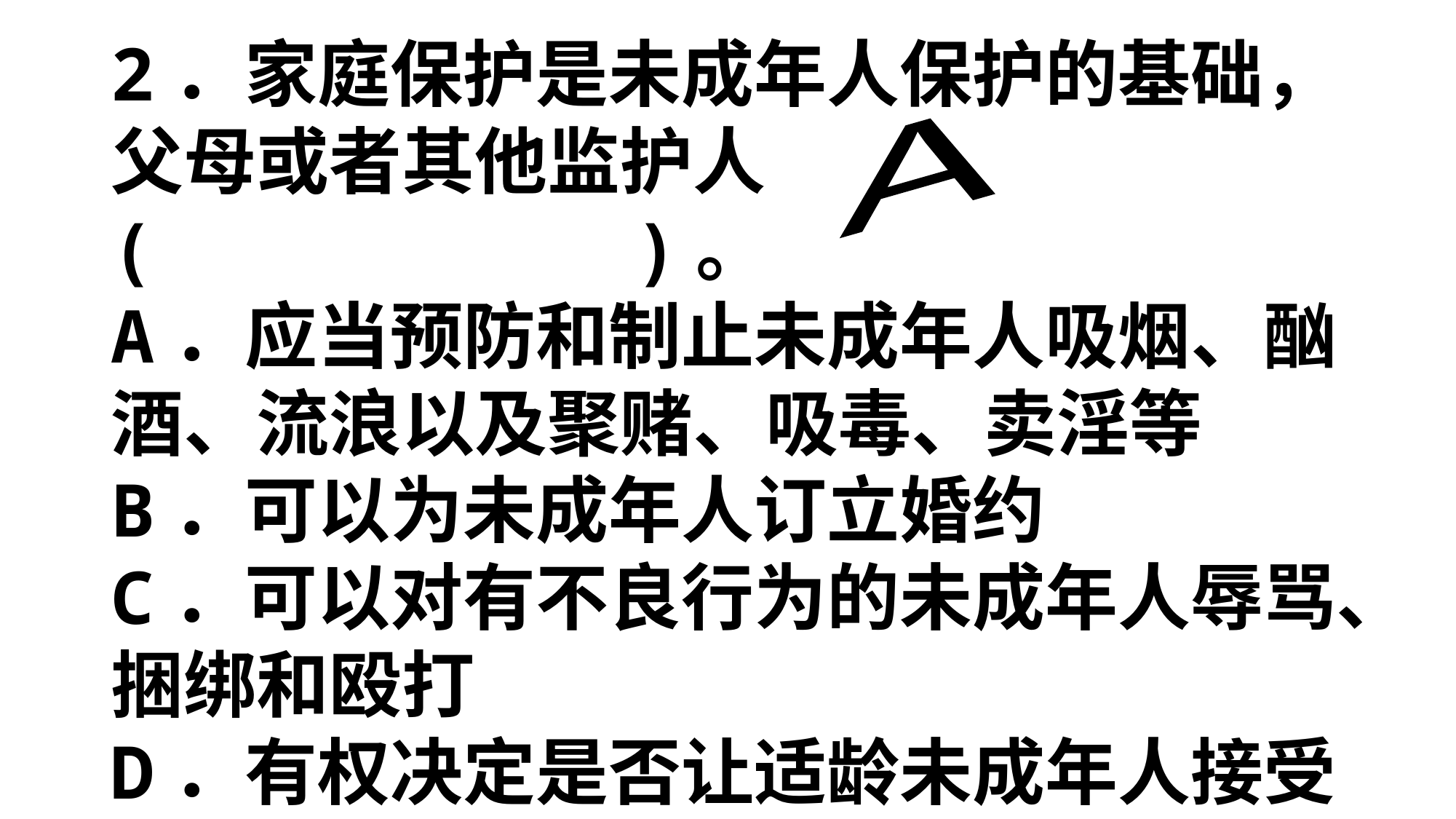

2．家庭保护是未成年人保护的基础，父母或者其他监护人(           )。
A．应当预防和制止未成年人吸烟、酗酒、流浪以及聚赌、吸毒、卖淫等
B．可以为未成年人订立婚约
C．可以对有不良行为的未成年人辱骂、捆绑和殴打
D．有权决定是否让适龄未成年人接受义务教育
A